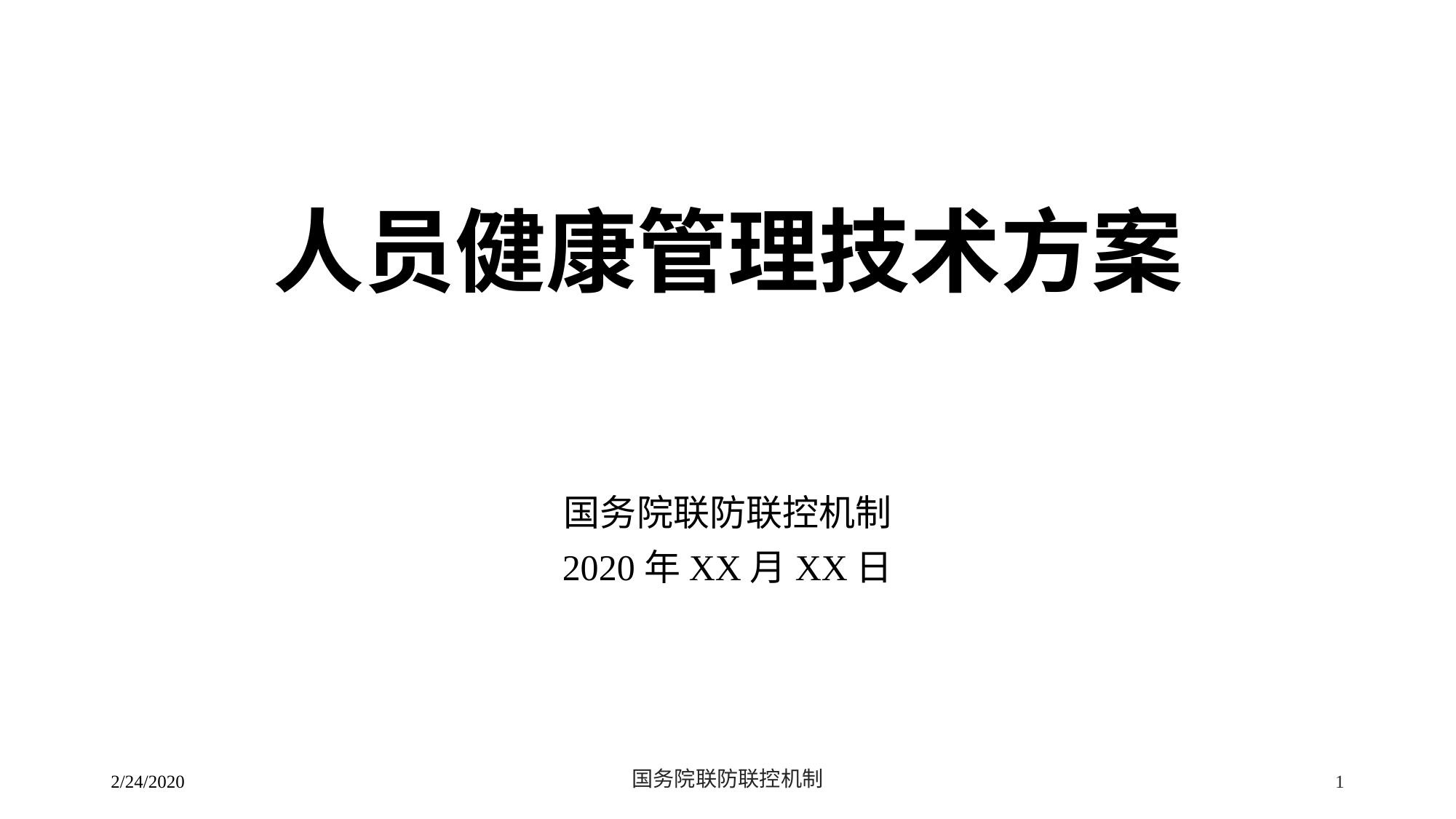

# 人员健康管理技术方案

国务院联防联控机制
2020年XX月XX日
2/24/2020
国务院联防联控机制
1